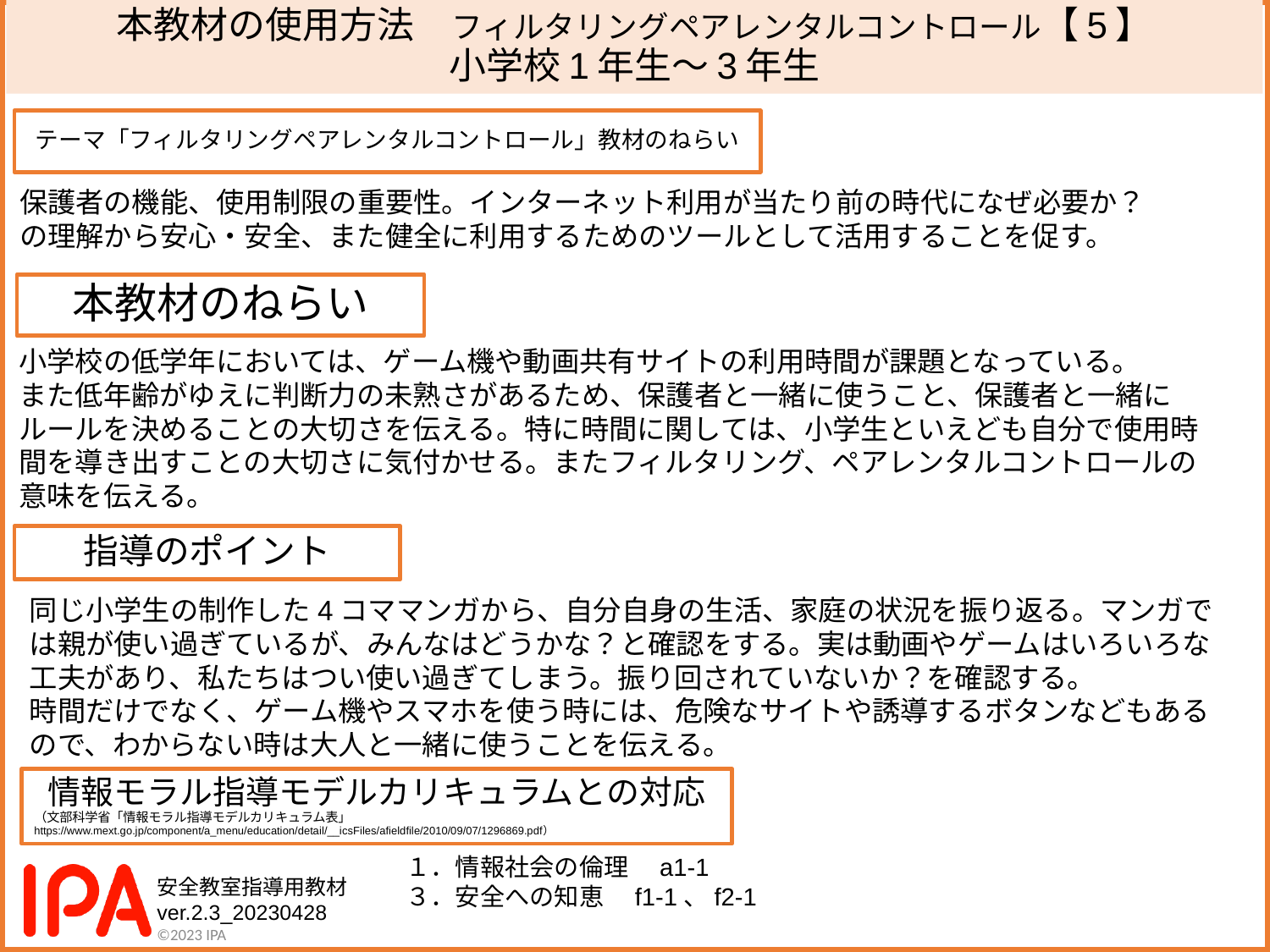

# 本教材の使用方法　フィルタリングペアレンタルコントロール【5】 小学校1年生～3年生
テーマ「フィルタリングペアレンタルコントロール」教材のねらい
保護者の機能、使用制限の重要性。インターネット利用が当たり前の時代になぜ必要か？
の理解から安心・安全、また健全に利用するためのツールとして活用することを促す。
本教材のねらい
小学校の低学年においては、ゲーム機や動画共有サイトの利用時間が課題となっている。
また低年齢がゆえに判断力の未熟さがあるため、保護者と一緒に使うこと、保護者と一緒にルールを決めることの大切さを伝える。特に時間に関しては、小学生といえども自分で使用時間を導き出すことの大切さに気付かせる。またフィルタリング、ペアレンタルコントロールの意味を伝える。

指導のポイント
同じ小学生の制作した4コママンガから、自分自身の生活、家庭の状況を振り返る。マンガでは親が使い過ぎているが、みんなはどうかな？と確認をする。実は動画やゲームはいろいろな工夫があり、私たちはつい使い過ぎてしまう。振り回されていないか？を確認する。
時間だけでなく、ゲーム機やスマホを使う時には、危険なサイトや誘導するボタンなどもあるので、わからない時は大人と一緒に使うことを伝える。

情報モラル指導モデルカリキュラムとの対応
（文部科学省「情報モラル指導モデルカリキュラム表」
https://www.mext.go.jp/component/a_menu/education/detail/__icsFiles/afieldfile/2010/09/07/1296869.pdf）
１．情報社会の倫理　a1-1
３．安全への知恵　f1-1、f2-1